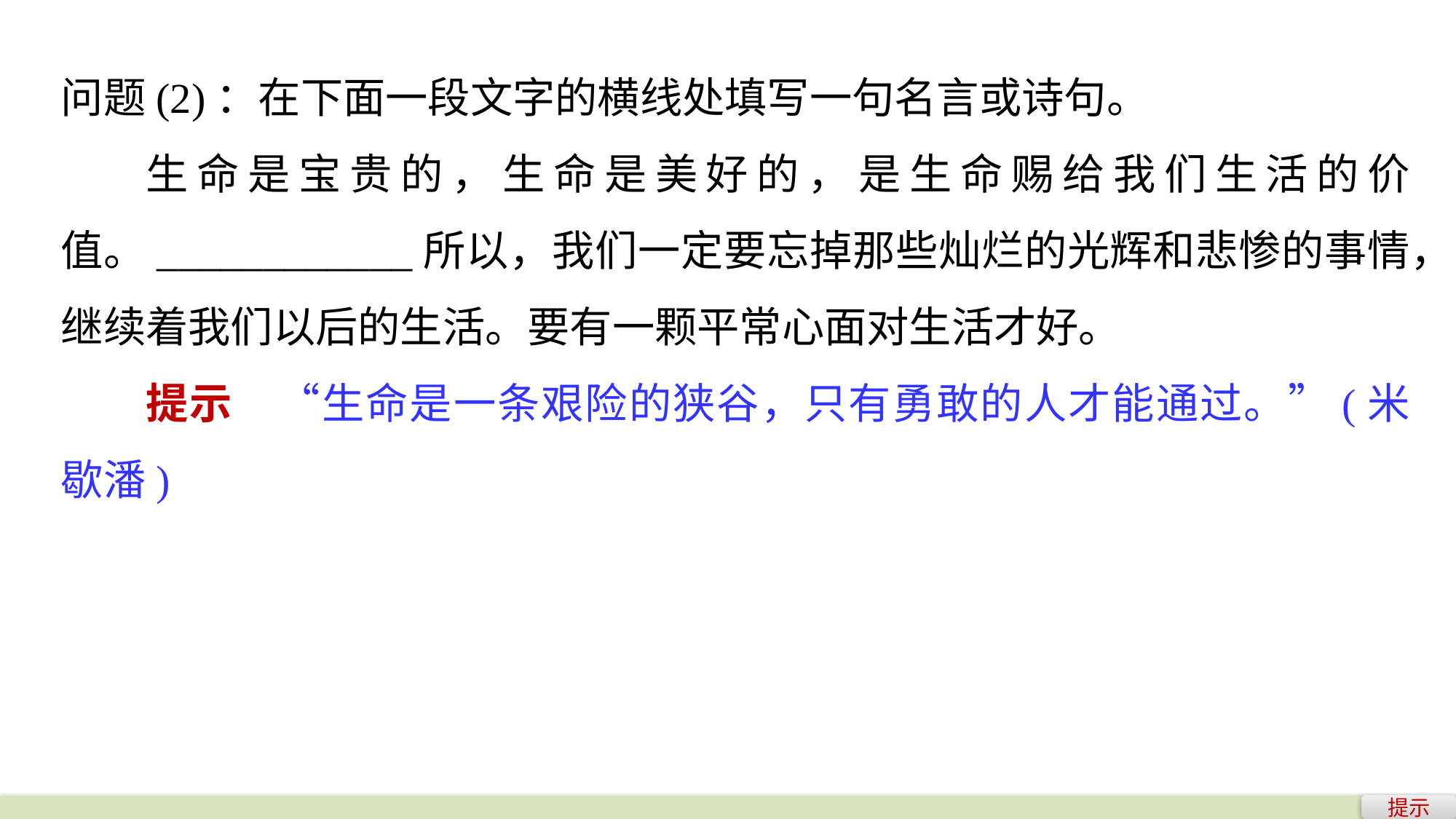

问题(2)：在下面一段文字的横线处填写一句名言或诗句。
生命是宝贵的，生命是美好的，是生命赐给我们生活的价值。____________所以，我们一定要忘掉那些灿烂的光辉和悲惨的事情，继续着我们以后的生活。要有一颗平常心面对生活才好。
提示　“生命是一条艰险的狭谷，只有勇敢的人才能通过。”(米歇潘)
提示